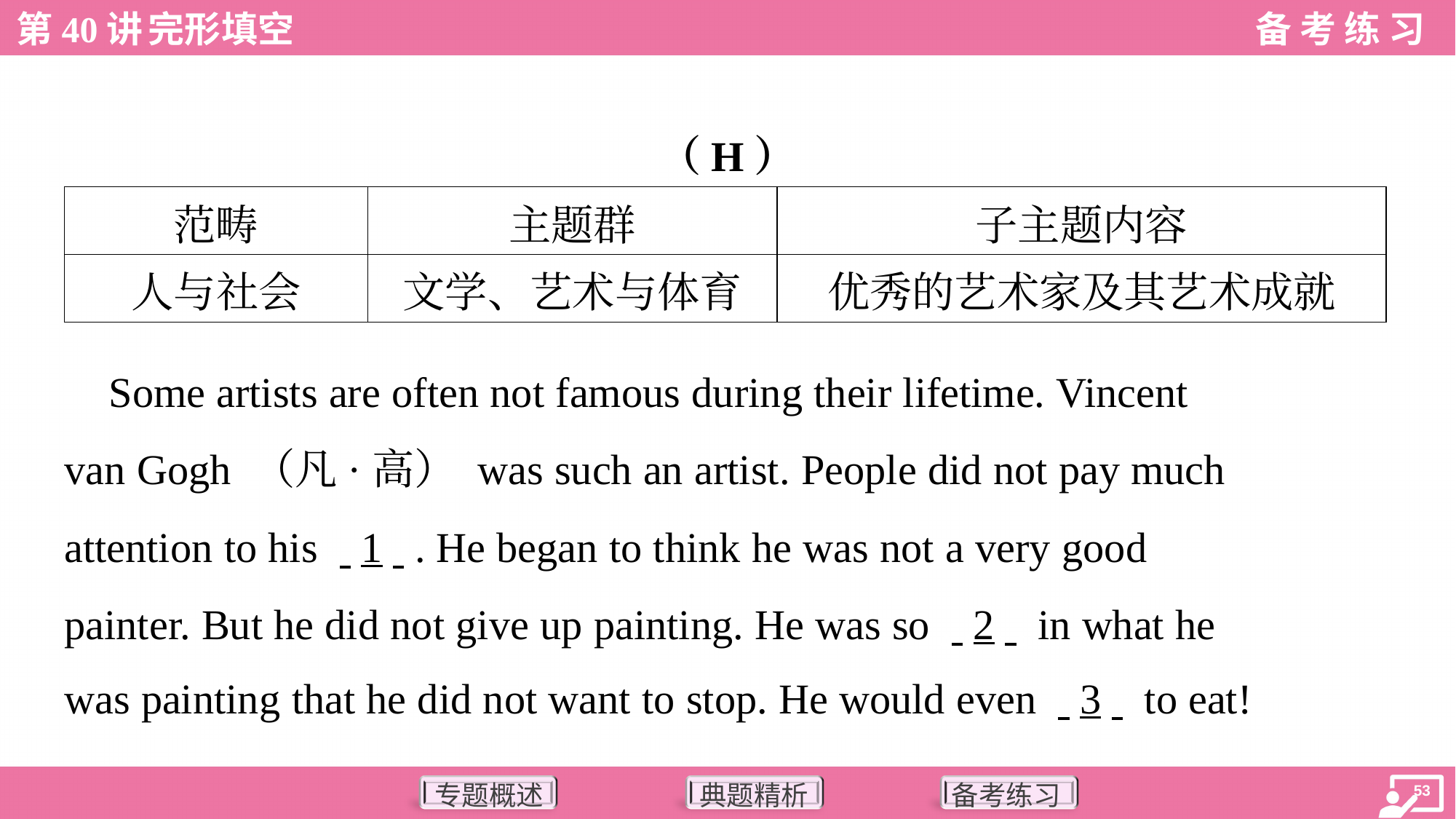

（H）
| 范畴 | 主题群 | 子主题内容 |
| --- | --- | --- |
| 人与社会 | 文学、艺术与体育 | 优秀的艺术家及其艺术成就 |
    Some artists are often not famous during their lifetime. Vincent
van Gogh （凡·高） was such an artist. People did not pay much
attention to his . .1. .. He began to think he was not a very good
painter. But he did not give up painting. He was so . .2. . in what he
was painting that he did not want to stop. He would even . .3. . to eat!